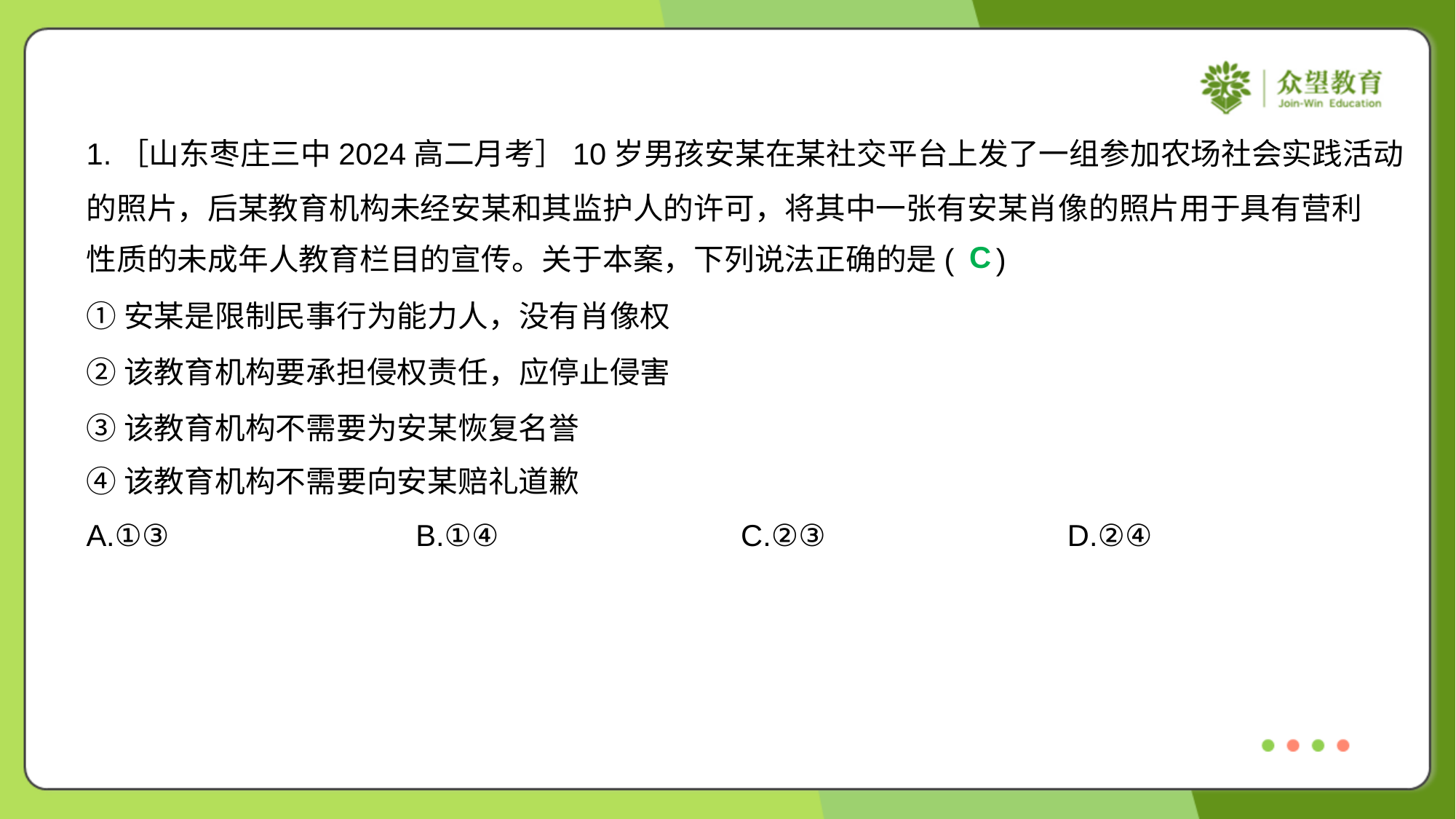

1.［山东枣庄三中2024高二月考］10岁男孩安某在某社交平台上发了一组参加农场社会实践活动
的照片，后某教育机构未经安某和其监护人的许可，将其中一张有安某肖像的照片用于具有营利
性质的未成年人教育栏目的宣传。关于本案，下列说法正确的是(     )
C
①安某是限制民事行为能力人，没有肖像权
②该教育机构要承担侵权责任，应停止侵害
③该教育机构不需要为安某恢复名誉
④该教育机构不需要向安某赔礼道歉
A.①③	B.①④	C.②③	D.②④